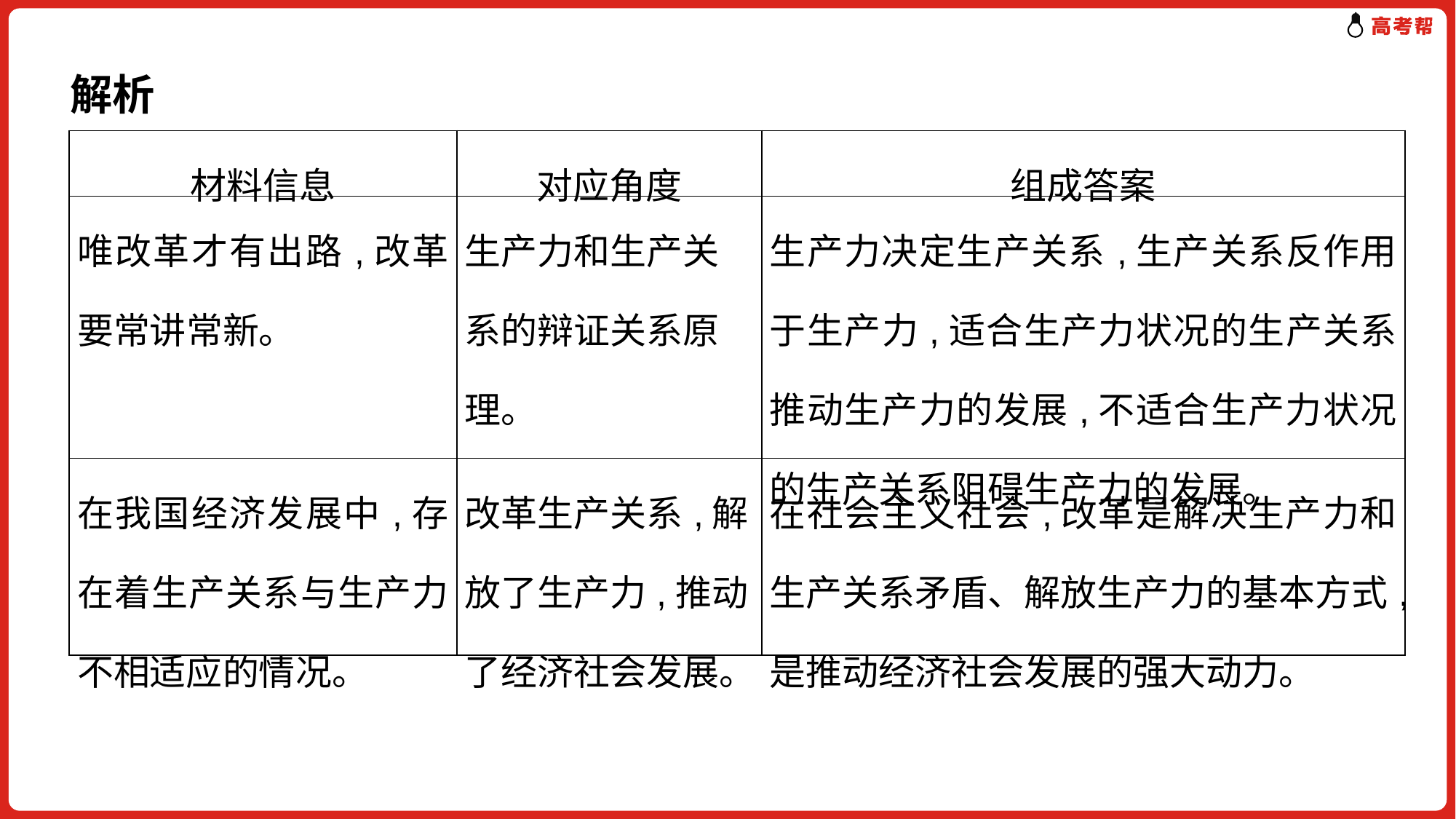

解析
| 材料信息 | 对应角度 | 组成答案 |
| --- | --- | --- |
| 唯改革才有出路,改革要常讲常新。 | 生产力和生产关系的辩证关系原理。 | 生产力决定生产关系,生产关系反作用于生产力,适合生产力状况的生产关系推动生产力的发展,不适合生产力状况的生产关系阻碍生产力的发展。 |
| 在我国经济发展中,存在着生产关系与生产力不相适应的情况。 | 改革生产关系,解放了生产力,推动了经济社会发展。 | 在社会主义社会,改革是解决生产力和生产关系矛盾、解放生产力的基本方式,是推动经济社会发展的强大动力。 |